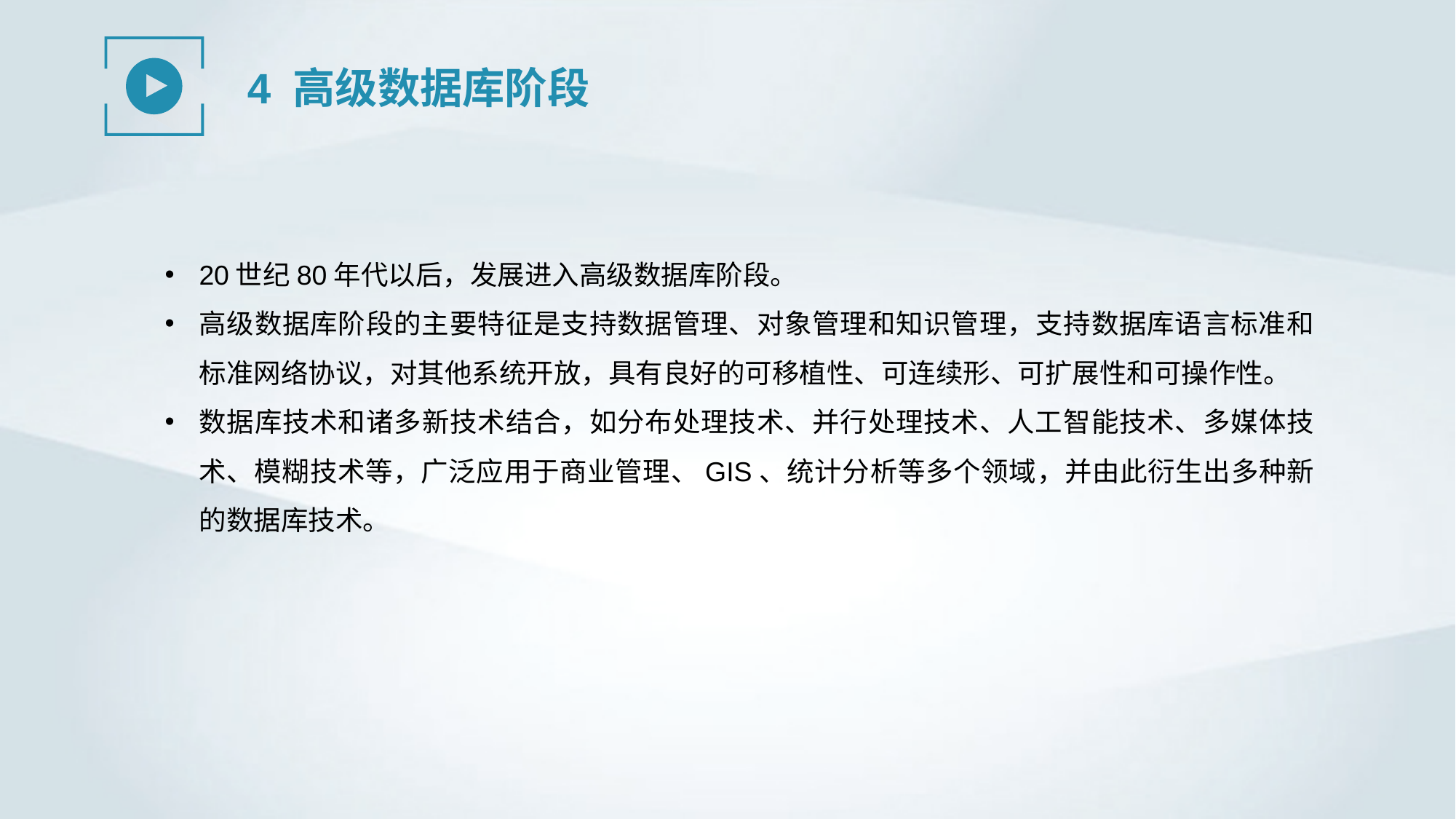

4 高级数据库阶段
20世纪80年代以后，发展进入高级数据库阶段。
高级数据库阶段的主要特征是支持数据管理、对象管理和知识管理，支持数据库语言标准和标准网络协议，对其他系统开放，具有良好的可移植性、可连续形、可扩展性和可操作性。
数据库技术和诸多新技术结合，如分布处理技术、并行处理技术、人工智能技术、多媒体技术、模糊技术等，广泛应用于商业管理、GIS、统计分析等多个领域，并由此衍生出多种新的数据库技术。